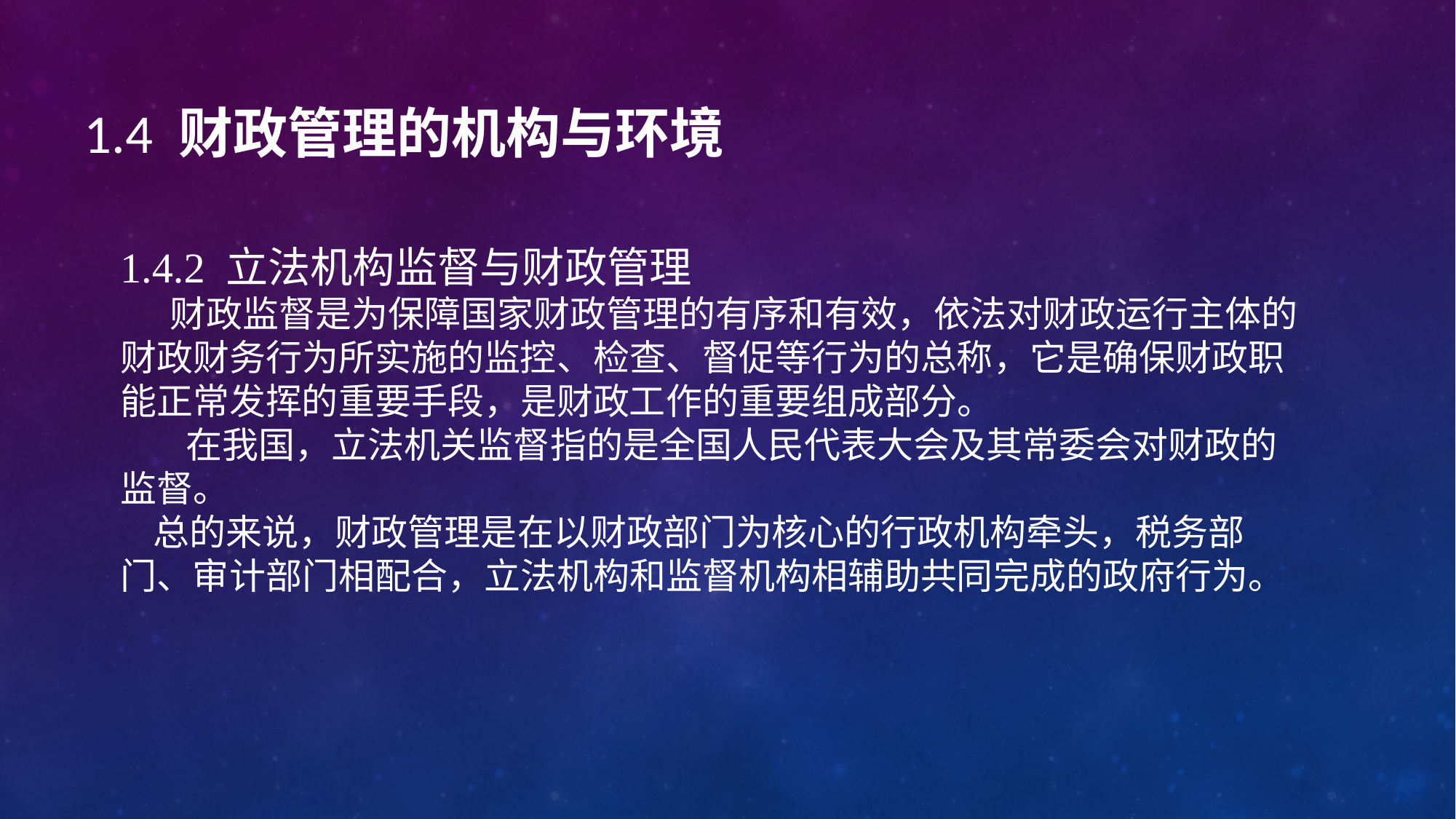

# 1.4 财政管理的机构与环境
1.4.2 立法机构监督与财政管理
     财政监督是为保障国家财政管理的有序和有效，依法对财政运行主体的财政财务行为所实施的监控、检查、督促等行为的总称，它是确保财政职能正常发挥的重要手段，是财政工作的重要组成部分。
       在我国，立法机关监督指的是全国人民代表大会及其常委会对财政的监督。
   总的来说，财政管理是在以财政部门为核心的行政机构牵头，税务部门、审计部门相配合，立法机构和监督机构相辅助共同完成的政府行为。